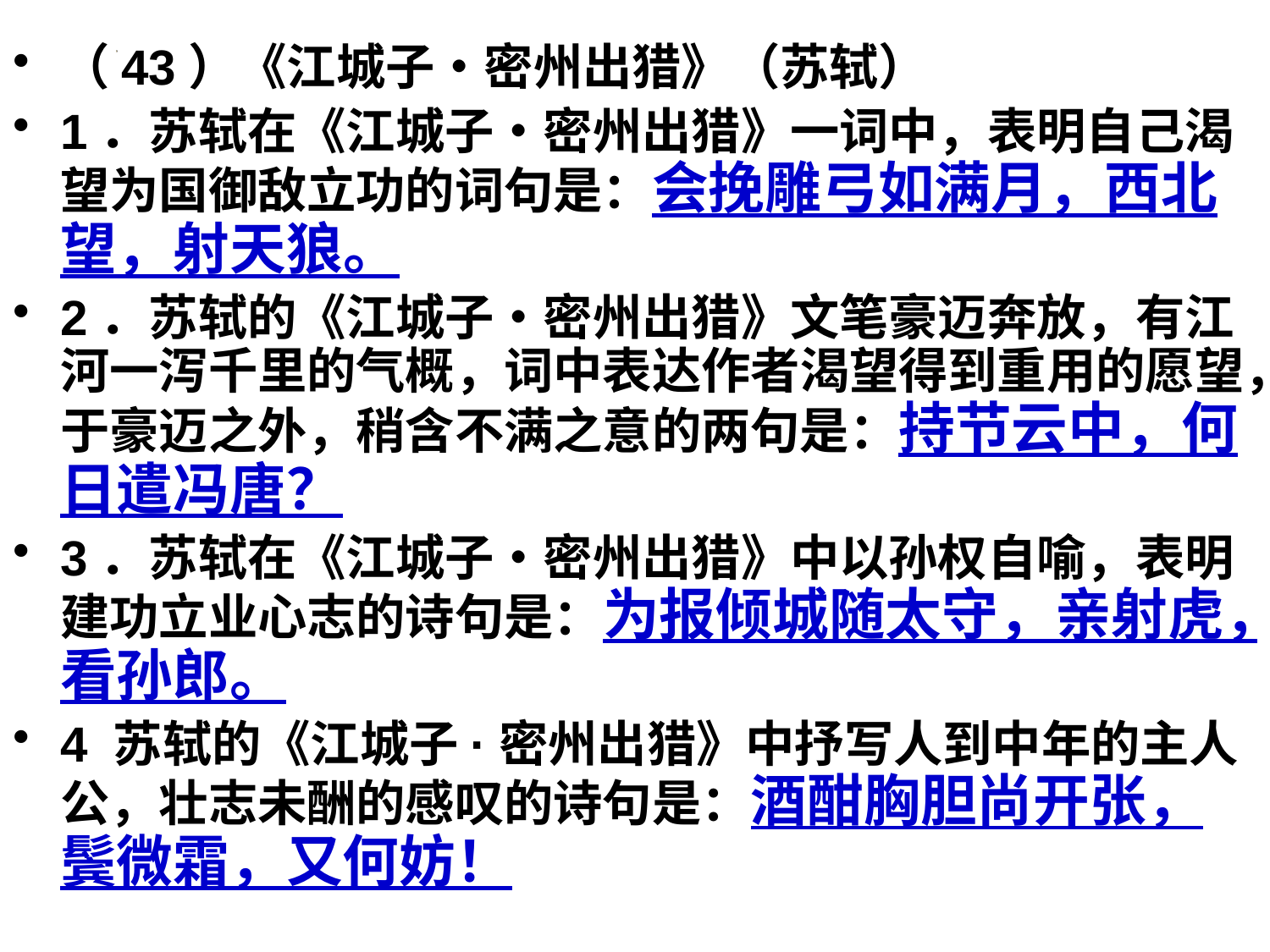

（43）《江城子•密州出猎》（苏轼）
1．苏轼在《江城子•密州出猎》一词中，表明自己渴望为国御敌立功的词句是：会挽雕弓如满月，西北望，射天狼。
2．苏轼的《江城子•密州出猎》文笔豪迈奔放，有江河一泻千里的气概，词中表达作者渴望得到重用的愿望，于豪迈之外，稍含不满之意的两句是：持节云中，何日遣冯唐？
3．苏轼在《江城子•密州出猎》中以孙权自喻，表明建功立业心志的诗句是：为报倾城随太守，亲射虎，看孙郎。
4 苏轼的《江城子·密州出猎》中抒写人到中年的主人公，壮志未酬的感叹的诗句是：酒酣胸胆尚开张，鬓微霜，又何妨！
#